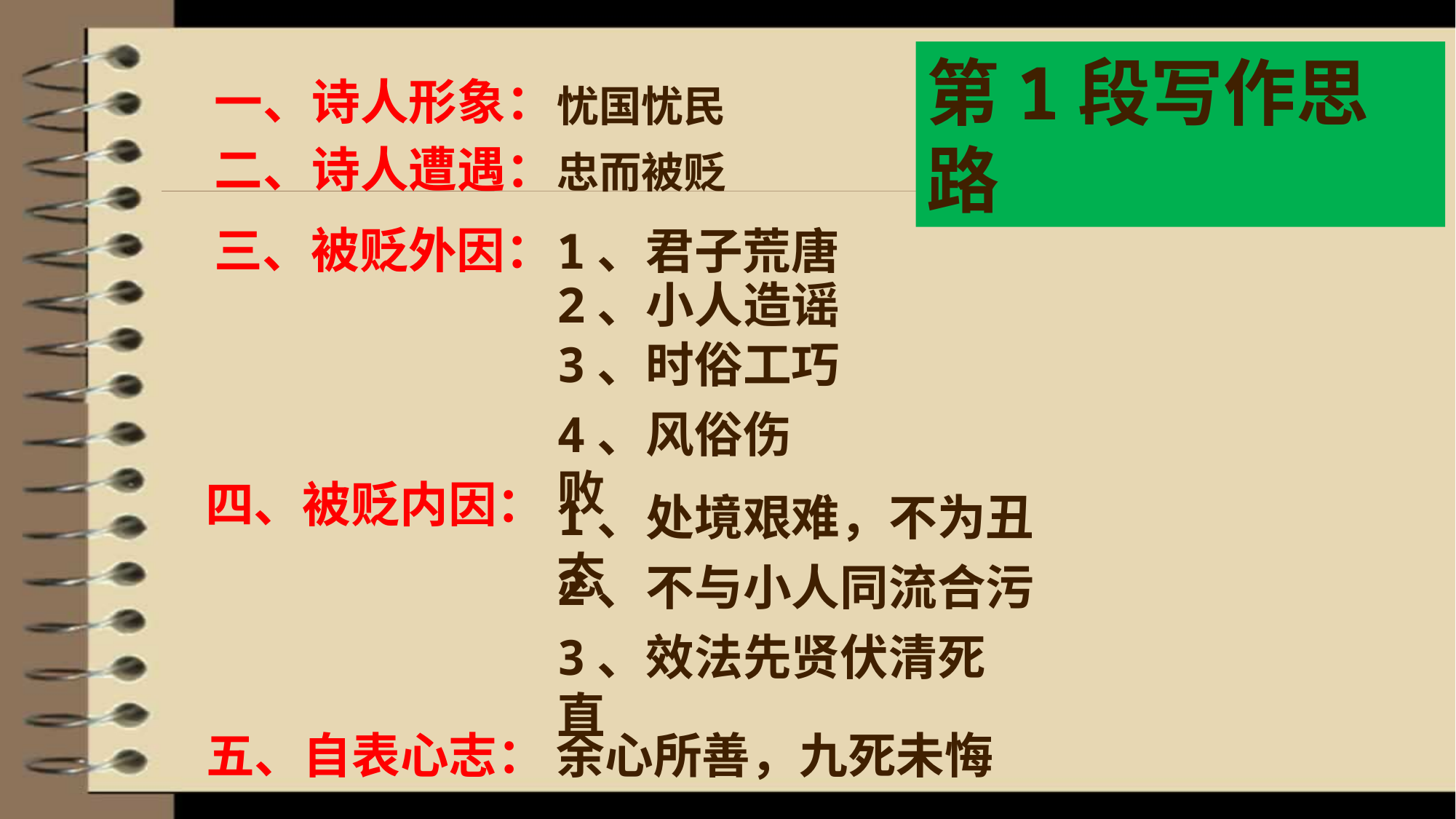

第1段写作思路
一、诗人形象：
忧国忧民
二、诗人遭遇：
忠而被贬
三、被贬外因：
1、君子荒唐
2、小人造谣
3、时俗工巧
4、风俗伤败
四、被贬内因：
1、处境艰难，不为丑态
2、不与小人同流合污
3、效法先贤伏清死直
余心所善，九死未悔
五、自表心志：